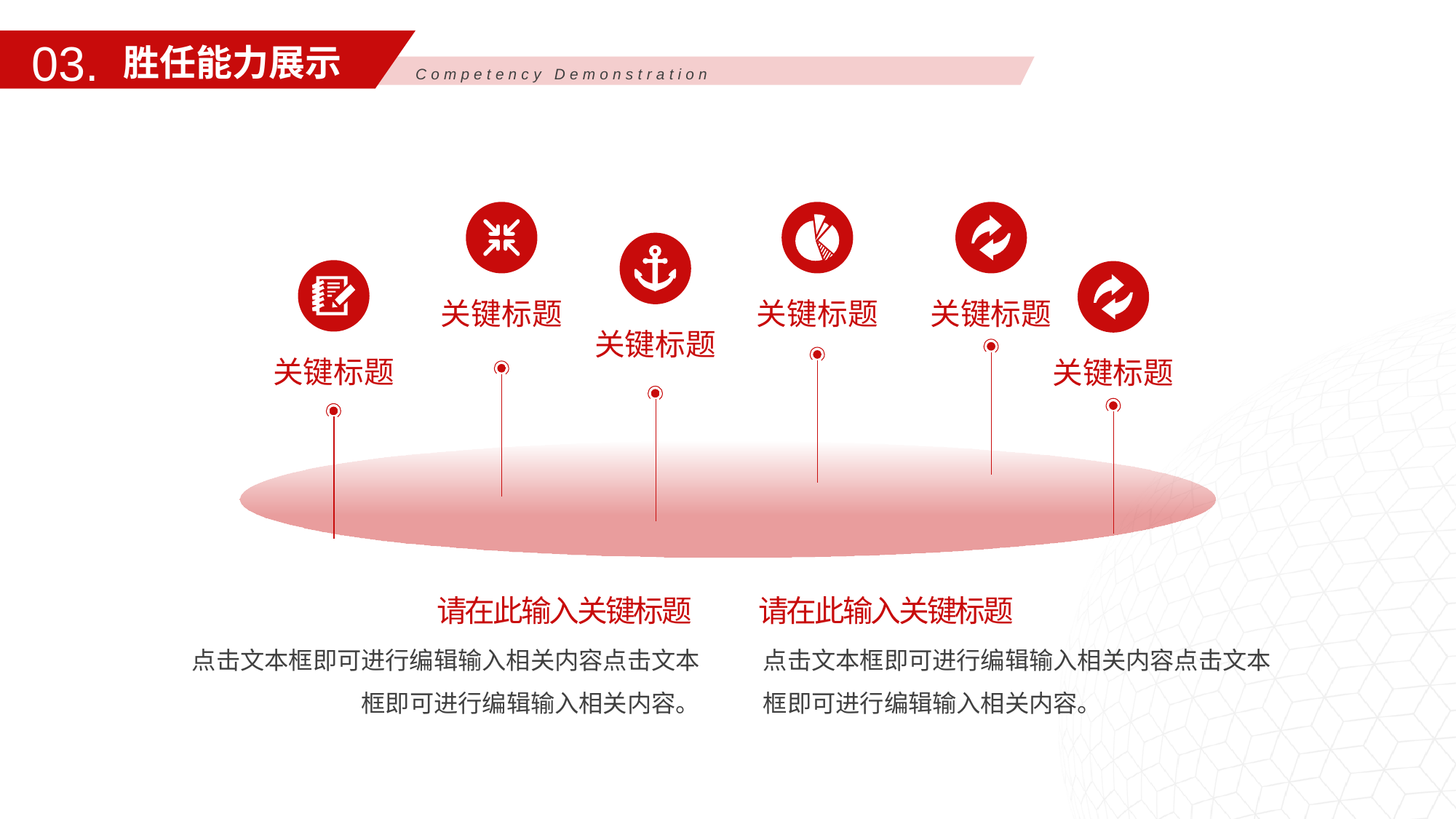

03.
胜任能力展示

Competency Demonstration

关键标题
关键标题
关键标题
关键标题
关键标题

关键标题

请在此输入关键标题
点击文本框即可进行编辑输入相关内容点击文本框即可进行编辑输入相关内容。
请在此输入关键标题
点击文本框即可进行编辑输入相关内容点击文本框即可进行编辑输入相关内容。